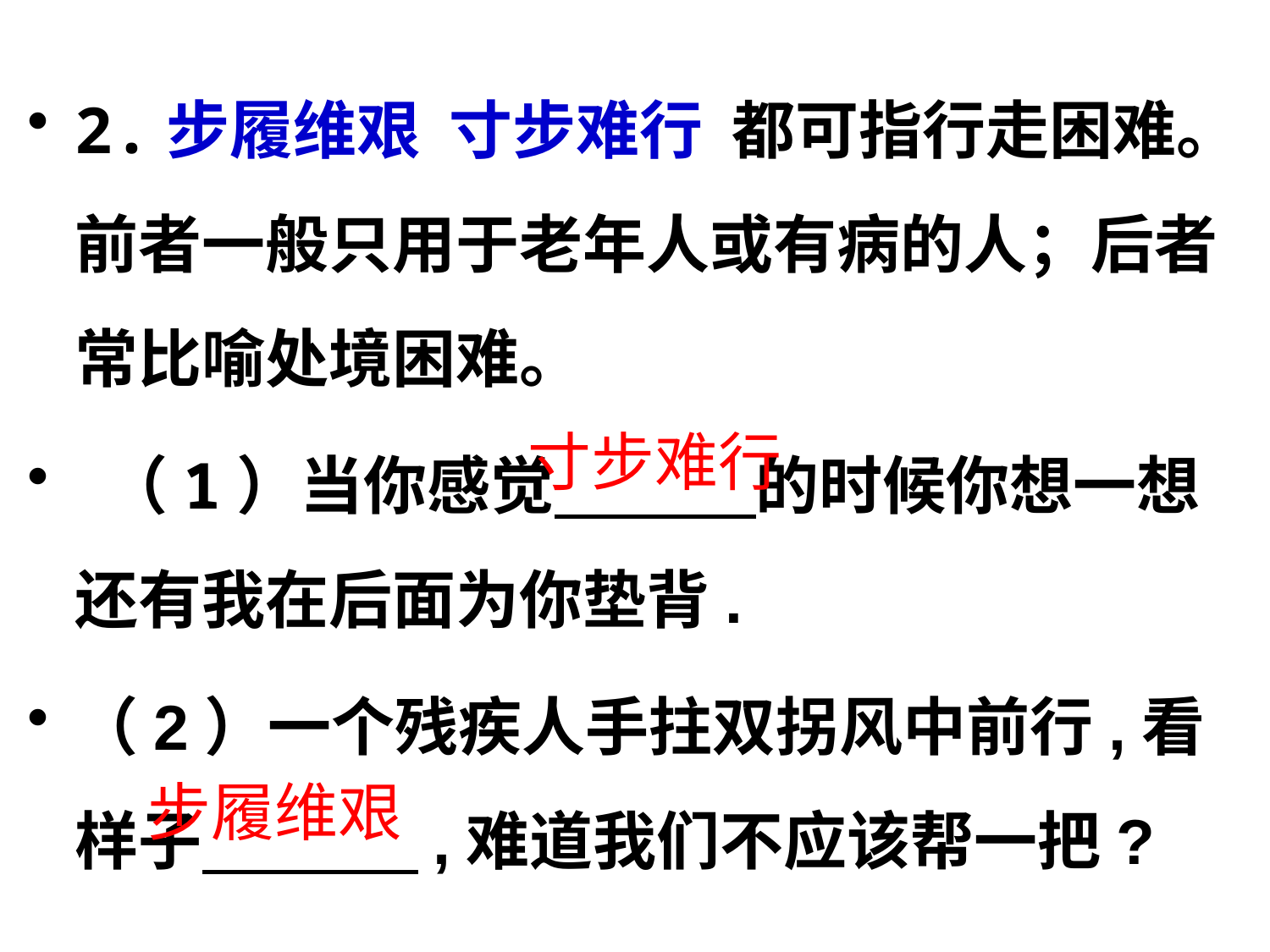

2.步履维艰  寸步难行  都可指行走困难。前者一般只用于老年人或有病的人；后者常比喻处境困难。
 （1）当你感觉              的时候你想一想还有我在后面为你垫背.
（2）一个残疾人手拄双拐风中前行,看样子               ,难道我们不应该帮一把?

寸步难行
步履维艰